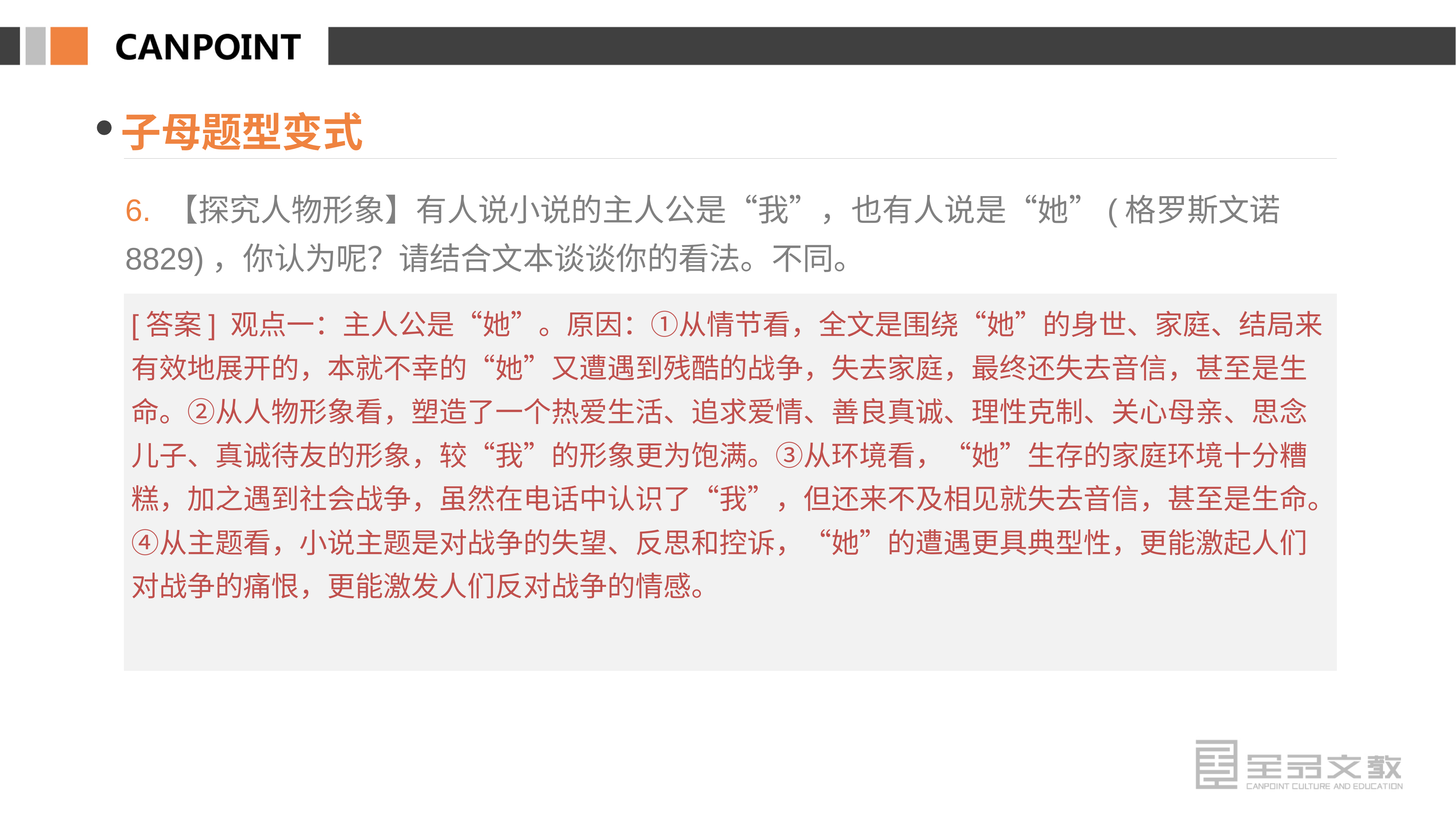

子母题型变式

6. 【探究人物形象】有人说小说的主人公是“我”，也有人说是“她”(格罗斯文诺8829)，你认为呢？请结合文本谈谈你的看法。不同。

[答案] 观点一：主人公是“她”。原因：①从情节看，全文是围绕“她”的身世、家庭、结局来有效地展开的，本就不幸的“她”又遭遇到残酷的战争，失去家庭，最终还失去音信，甚至是生命。②从人物形象看，塑造了一个热爱生活、追求爱情、善良真诚、理性克制、关心母亲、思念儿子、真诚待友的形象，较“我”的形象更为饱满。③从环境看，“她”生存的家庭环境十分糟糕，加之遇到社会战争，虽然在电话中认识了“我”，但还来不及相见就失去音信，甚至是生命。④从主题看，小说主题是对战争的失望、反思和控诉，“她”的遭遇更具典型性，更能激起人们对战争的痛恨，更能激发人们反对战争的情感。